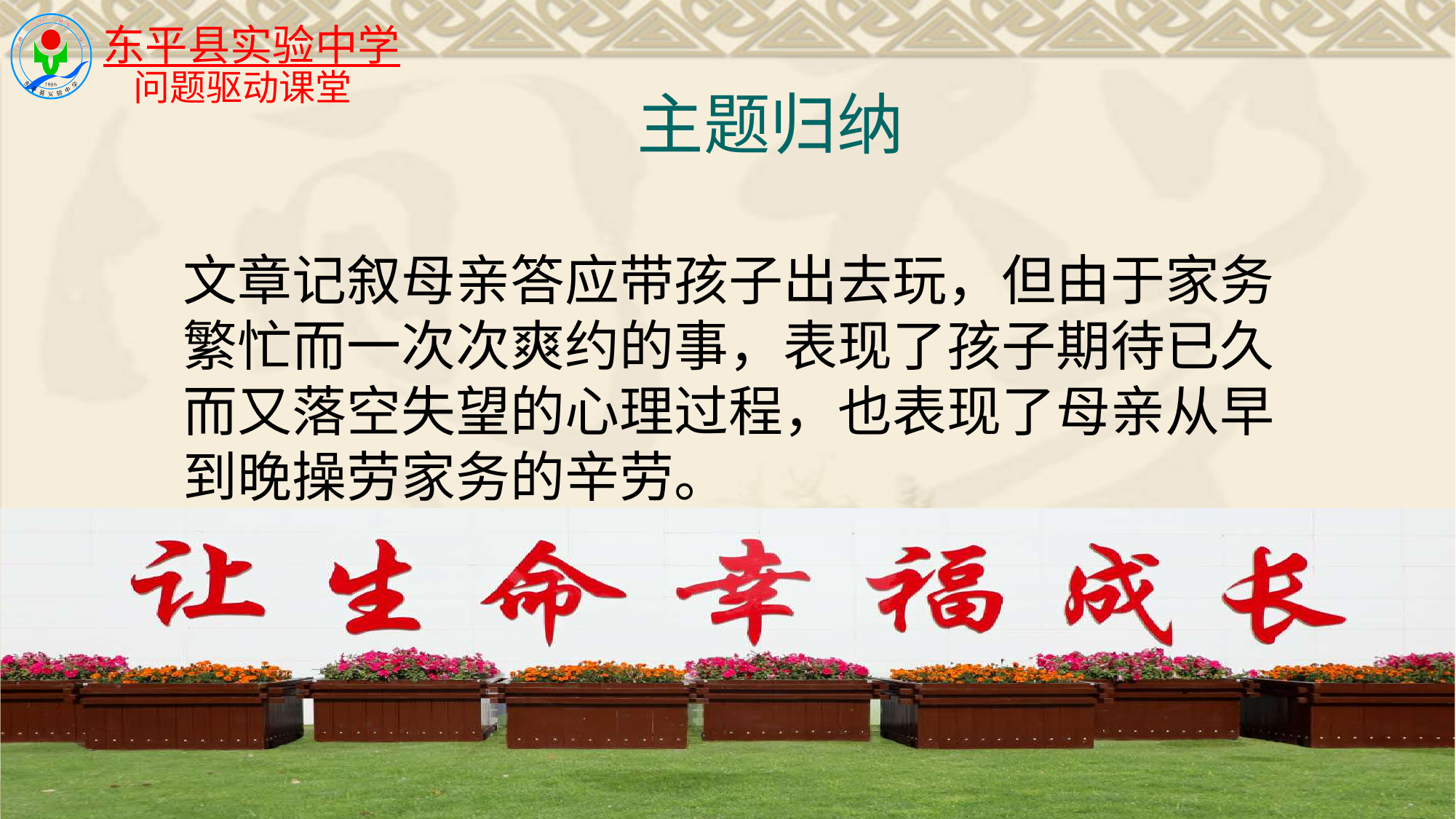

主题归纳

文章记叙母亲答应带孩子出去玩，但由于家务繁忙而一次次爽约的事，表现了孩子期待已久而又落空失望的心理过程，也表现了母亲从早到晚操劳家务的辛劳。